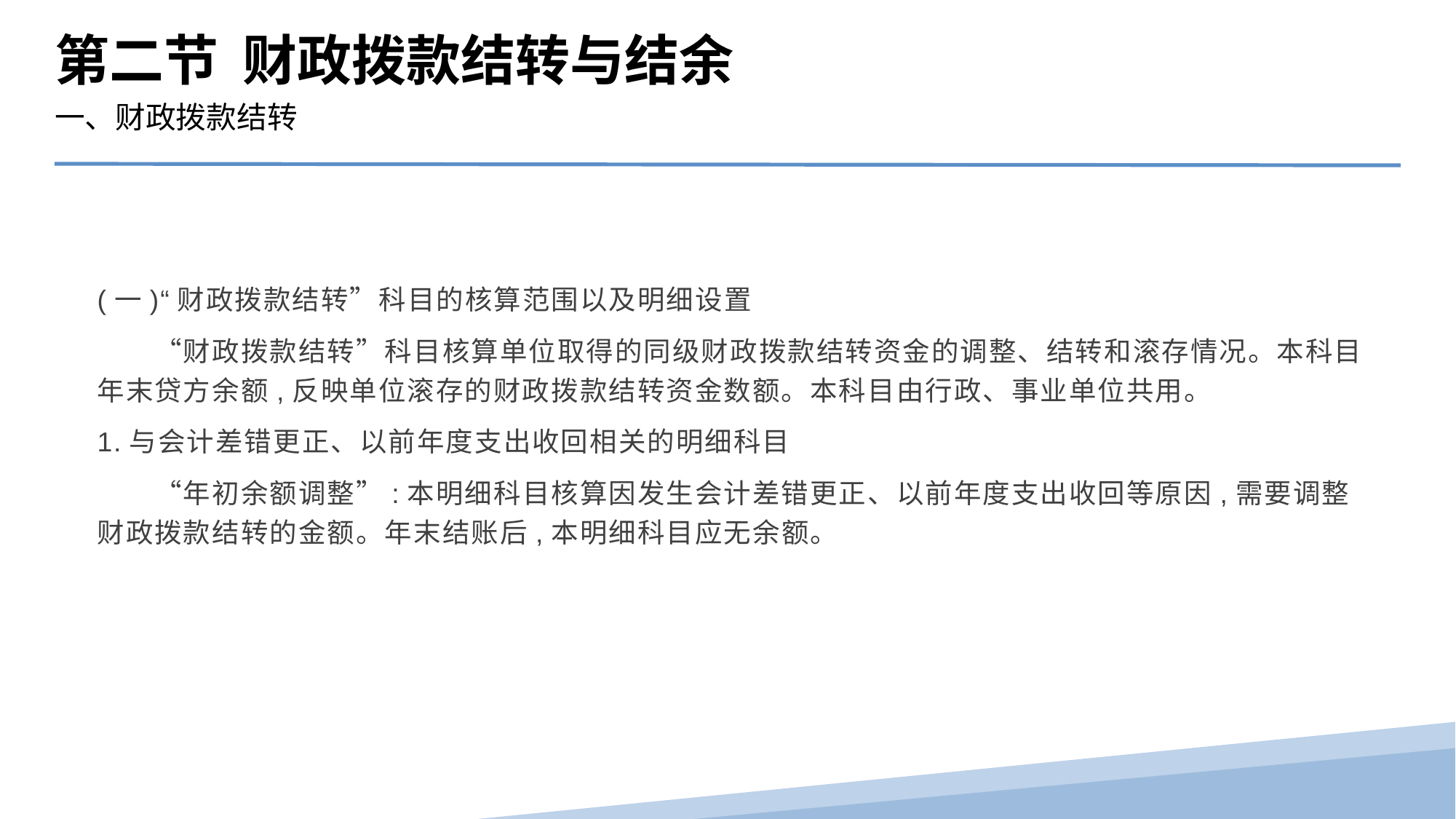

第二节  财政拨款结转与结余
一、财政拨款结转
(一)“财政拨款结转”科目的核算范围以及明细设置
　　“财政拨款结转”科目核算单位取得的同级财政拨款结转资金的调整、结转和滚存情况。本科目年末贷方余额,反映单位滚存的财政拨款结转资金数额。本科目由行政、事业单位共用。
1.与会计差错更正、以前年度支出收回相关的明细科目
　　“年初余额调整”:本明细科目核算因发生会计差错更正、以前年度支出收回等原因,需要调整财政拨款结转的金额。年末结账后,本明细科目应无余额。